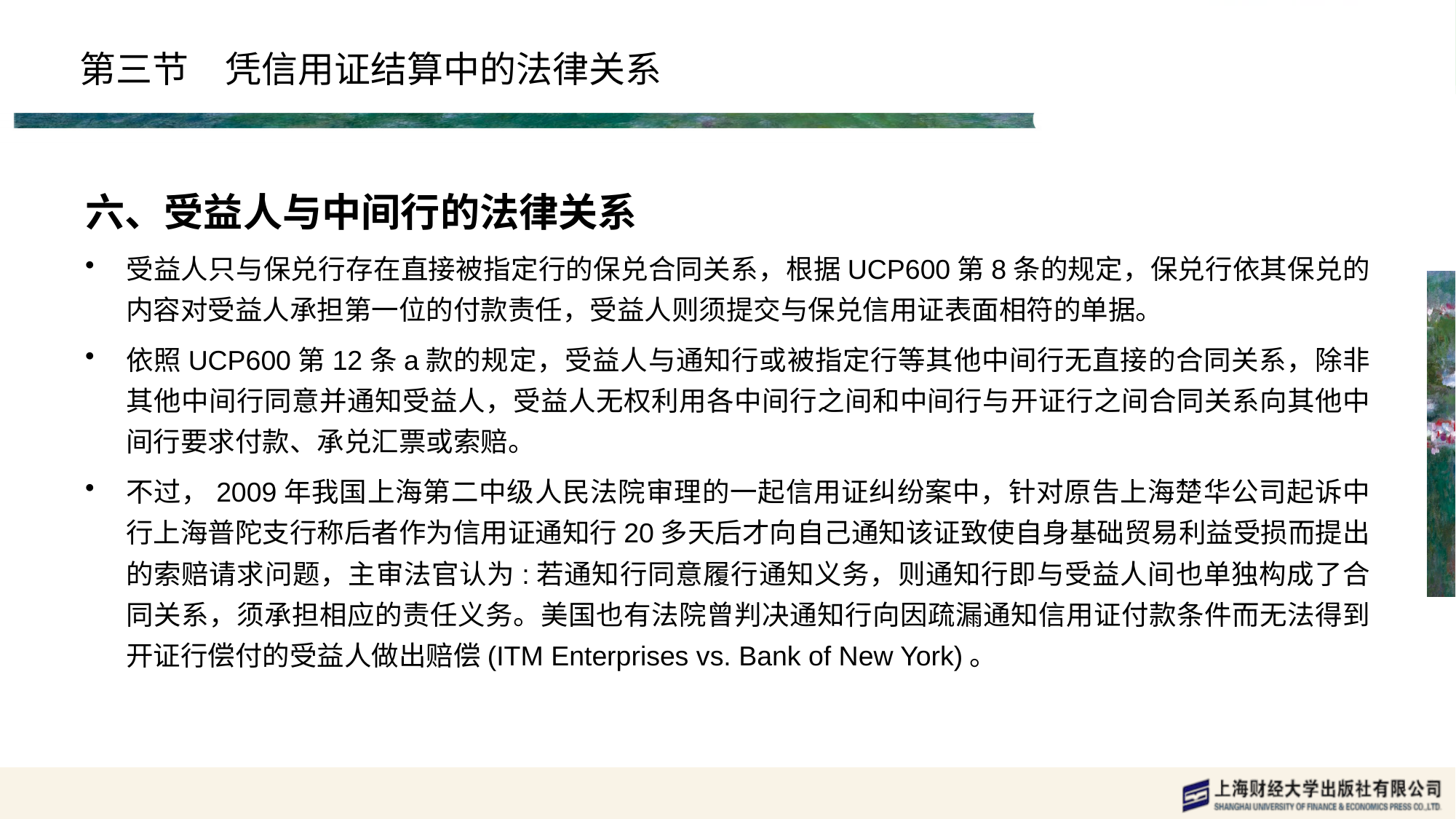

# 第三节　凭信用证结算中的法律关系
六、受益人与中间行的法律关系
受益人只与保兑行存在直接被指定行的保兑合同关系，根据UCP600第8条的规定，保兑行依其保兑的内容对受益人承担第一位的付款责任，受益人则须提交与保兑信用证表面相符的单据。
依照UCP600第12条a款的规定，受益人与通知行或被指定行等其他中间行无直接的合同关系，除非其他中间行同意并通知受益人，受益人无权利用各中间行之间和中间行与开证行之间合同关系向其他中间行要求付款、承兑汇票或索赔。
不过，2009年我国上海第二中级人民法院审理的一起信用证纠纷案中，针对原告上海楚华公司起诉中行上海普陀支行称后者作为信用证通知行20多天后才向自己通知该证致使自身基础贸易利益受损而提出的索赔请求问题，主审法官认为:若通知行同意履行通知义务，则通知行即与受益人间也单独构成了合同关系，须承担相应的责任义务。美国也有法院曾判决通知行向因疏漏通知信用证付款条件而无法得到开证行偿付的受益人做出赔偿(ITM Enterprises vs. Bank of New York)。